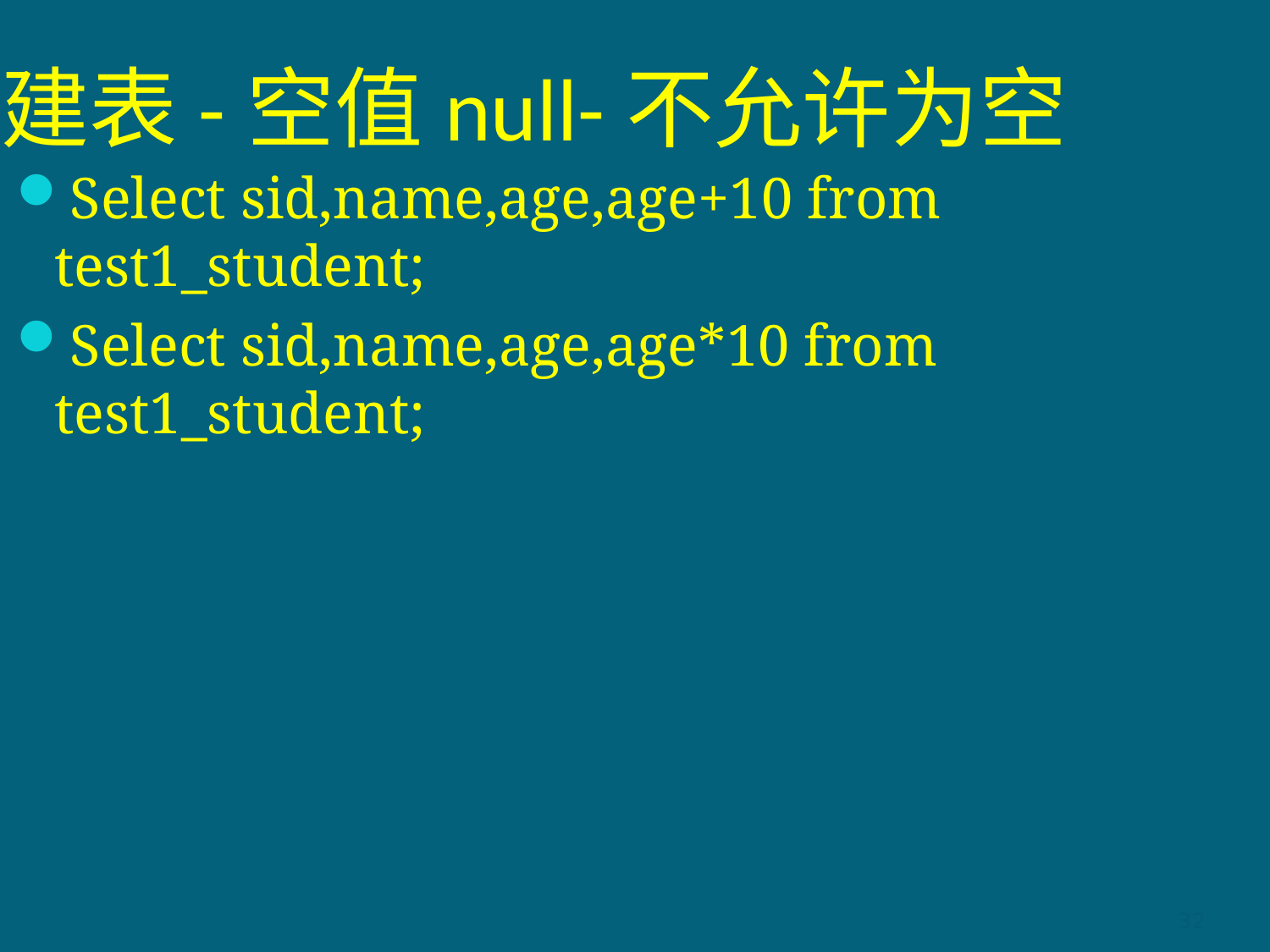

# 建表-空值null-不允许为空
Select sid,name,age,age+10 from test1_student;
Select sid,name,age,age*10 from test1_student;

32